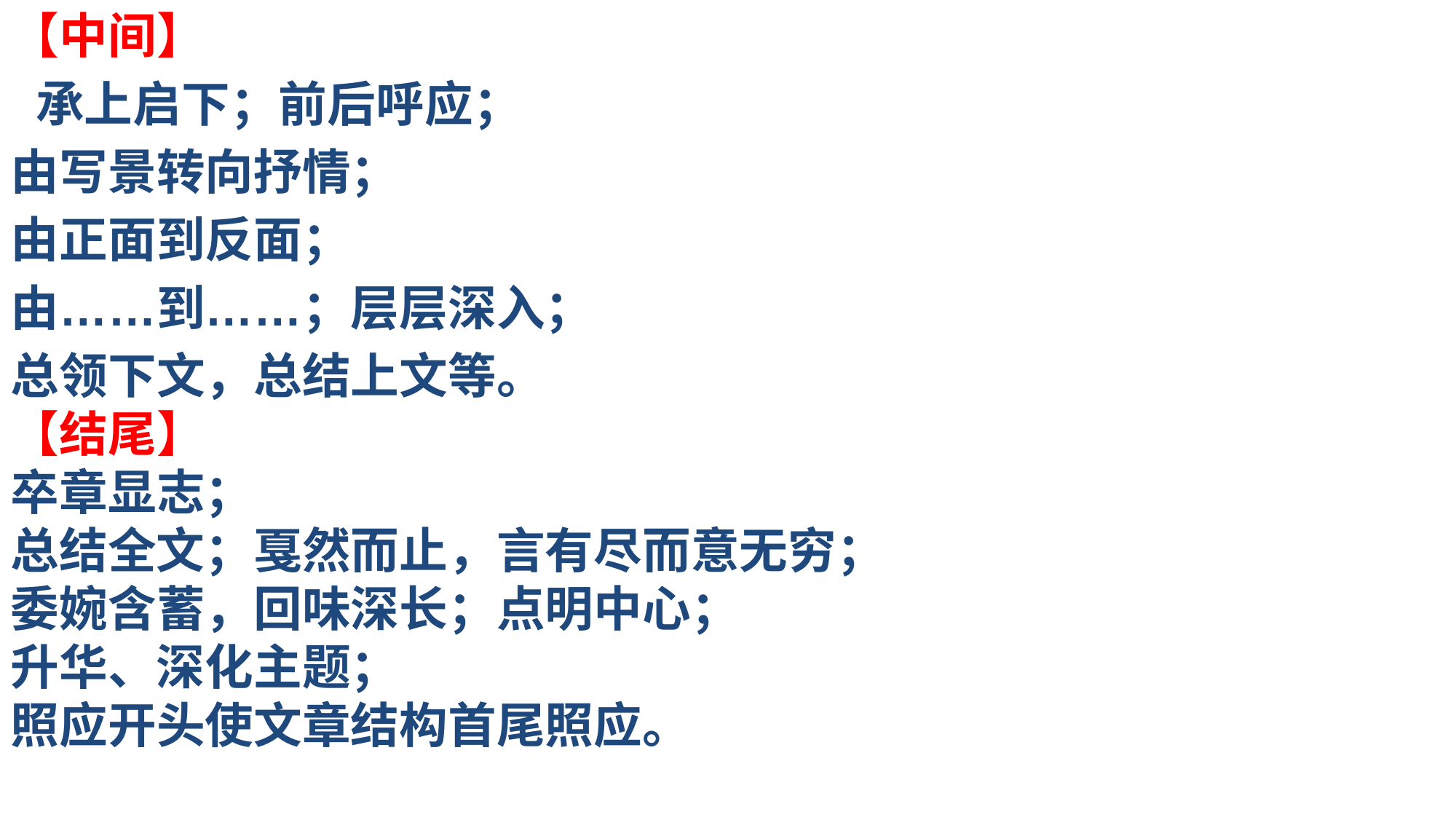

【中间】
 承上启下；前后呼应；
由写景转向抒情；
由正面到反面；
由……到……；层层深入；
总领下文，总结上文等。
【结尾】
卒章显志；
总结全文；戛然而止，言有尽而意无穷；
委婉含蓄，回味深长；点明中心；
升华、深化主题；
照应开头使文章结构首尾照应。